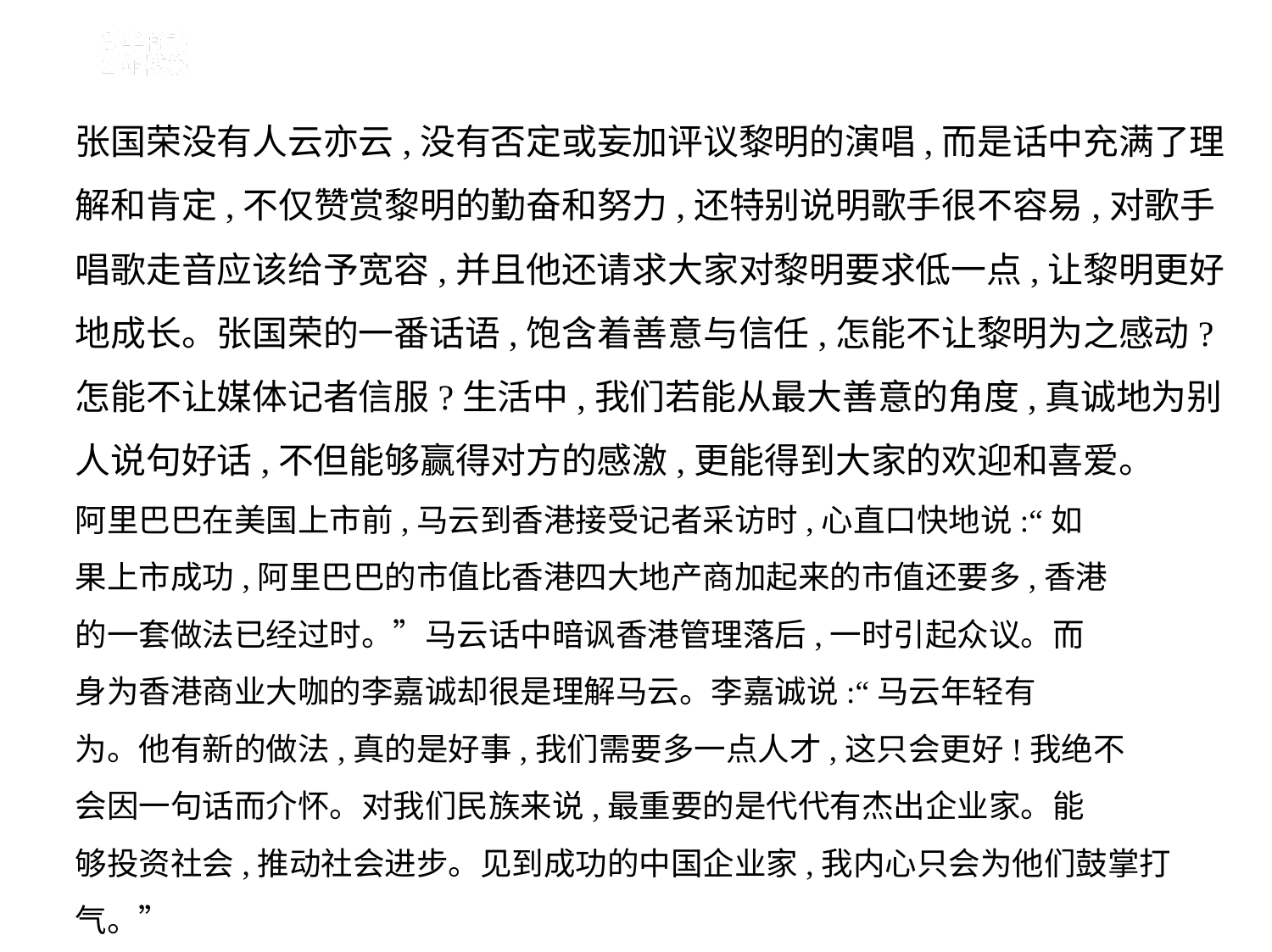

张国荣没有人云亦云,没有否定或妄加评议黎明的演唱,而是话中充满了理
解和肯定,不仅赞赏黎明的勤奋和努力,还特别说明歌手很不容易,对歌手
唱歌走音应该给予宽容,并且他还请求大家对黎明要求低一点,让黎明更好
地成长。张国荣的一番话语,饱含着善意与信任,怎能不让黎明为之感动?
怎能不让媒体记者信服?生活中,我们若能从最大善意的角度,真诚地为别
人说句好话,不但能够赢得对方的感激,更能得到大家的欢迎和喜爱。
阿里巴巴在美国上市前,马云到香港接受记者采访时,心直口快地说:“如
果上市成功,阿里巴巴的市值比香港四大地产商加起来的市值还要多,香港
的一套做法已经过时。”马云话中暗讽香港管理落后,一时引起众议。而
身为香港商业大咖的李嘉诚却很是理解马云。李嘉诚说:“马云年轻有
为。他有新的做法,真的是好事,我们需要多一点人才,这只会更好!我绝不
会因一句话而介怀。对我们民族来说,最重要的是代代有杰出企业家。能
够投资社会,推动社会进步。见到成功的中国企业家,我内心只会为他们鼓掌打气。”